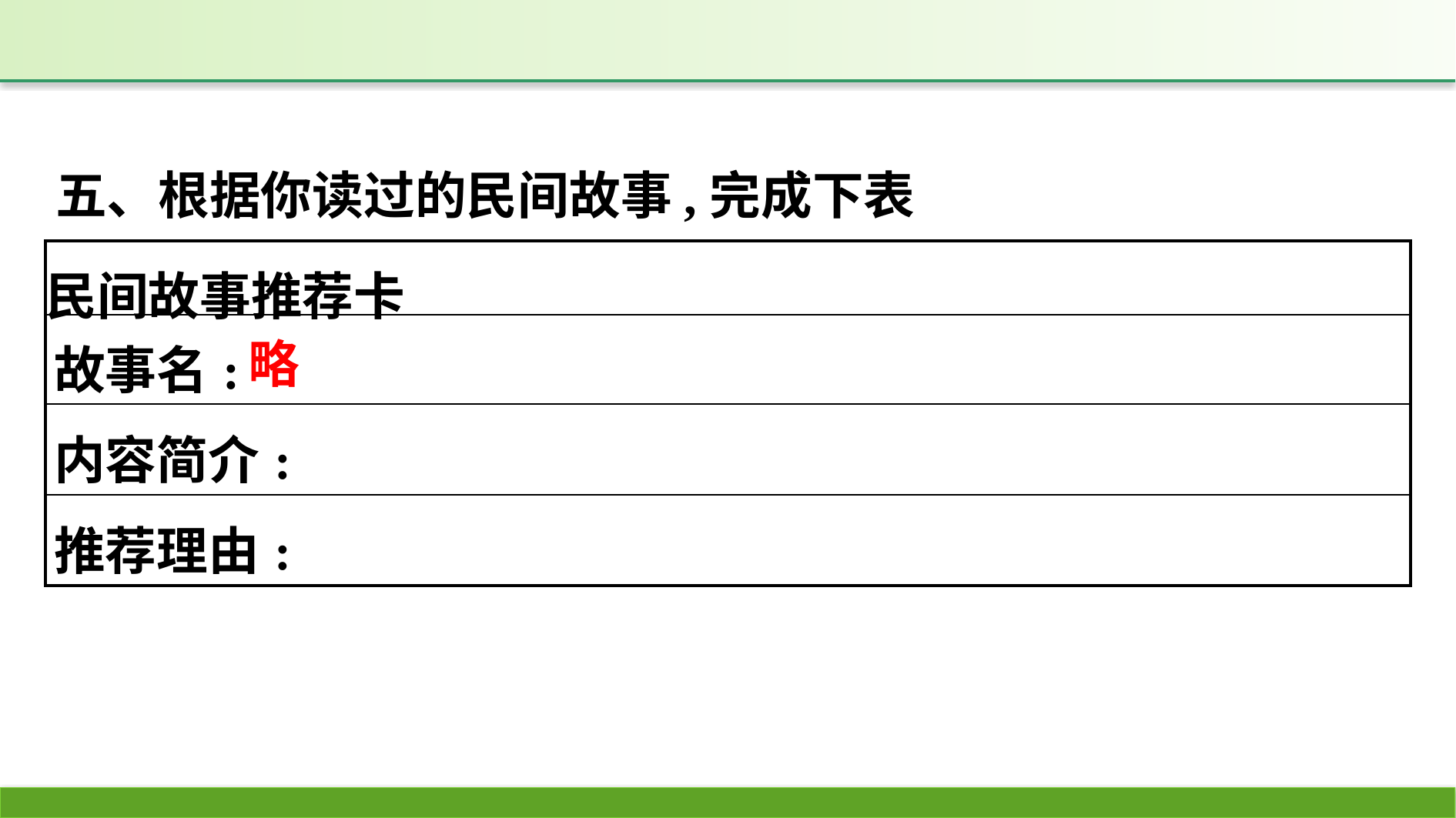

五、根据你读过的民间故事,完成下表
| 民间故事推荐卡 |
| --- |
| 故事名: |
| 内容简介: |
| 推荐理由: |
略